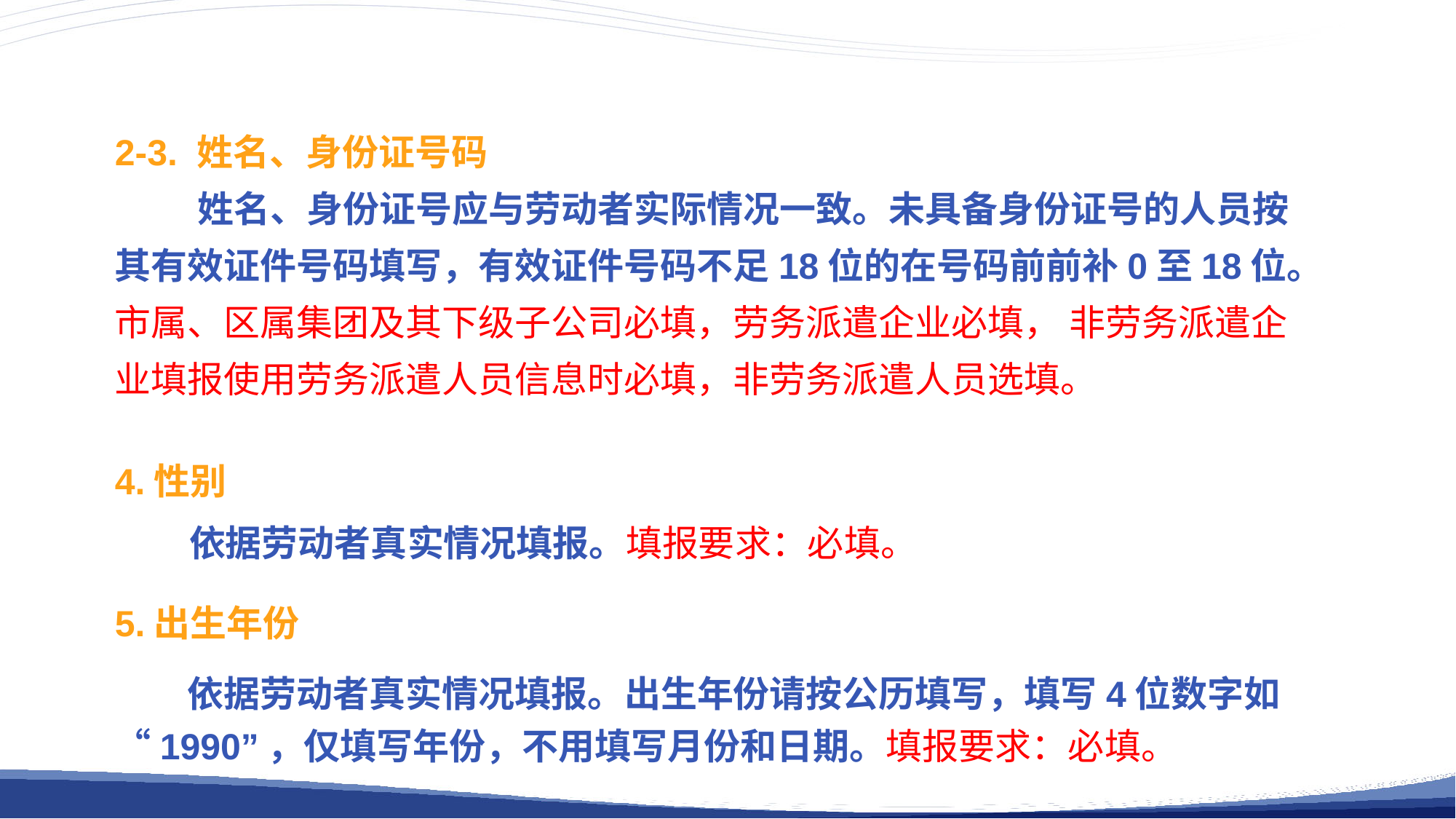

2-3. 姓名、身份证号码
         姓名、身份证号应与劳动者实际情况一致。未具备身份证号的人员按其有效证件号码填写，有效证件号码不足18位的在号码前前补0至18位。市属、区属集团及其下级子公司必填，劳务派遣企业必填， 非劳务派遣企业填报使用劳务派遣人员信息时必填，非劳务派遣人员选填。

4.性别
        依据劳动者真实情况填报。填报要求：必填。
5.出生年份
依据劳动者真实情况填报。出生年份请按公历填写，填写4位数字如“1990”，仅填写年份，不用填写月份和日期。填报要求：必填。